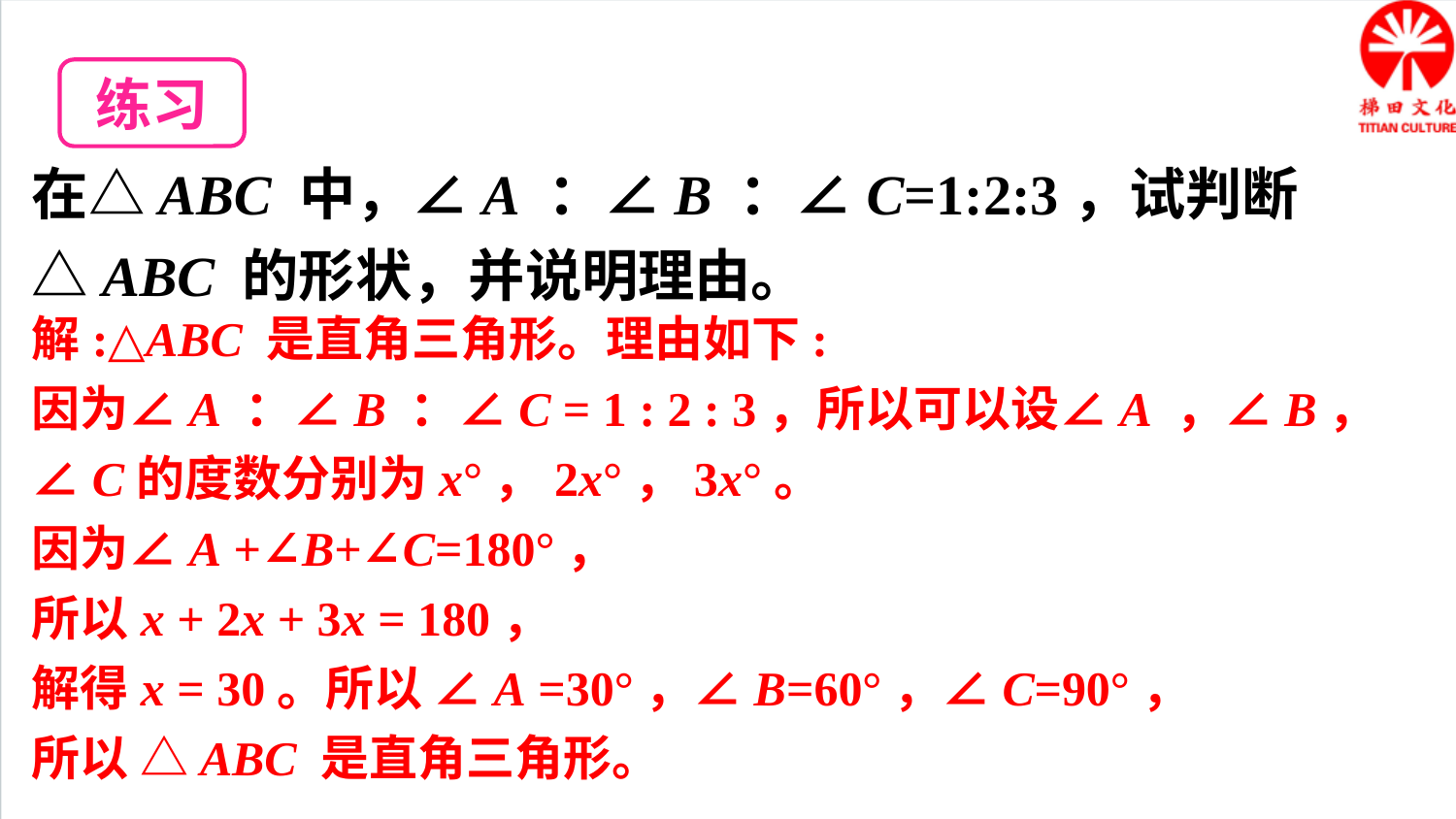

练习
在△ABC 中，∠A ：∠B ：∠C=1:2:3，试判断△ABC 的形状，并说明理由。
解:△ABC 是直角三角形。理由如下:
因为∠A ：∠B ：∠C = 1 : 2 : 3，所以可以设∠A ，∠B，∠C的度数分别为x°，2x°，3x°。
因为∠A +∠B+∠C=180°，
所以x + 2x + 3x = 180，
解得x = 30。所以 ∠A =30°，∠B=60°，∠C=90°，
所以 △ABC 是直角三角形。